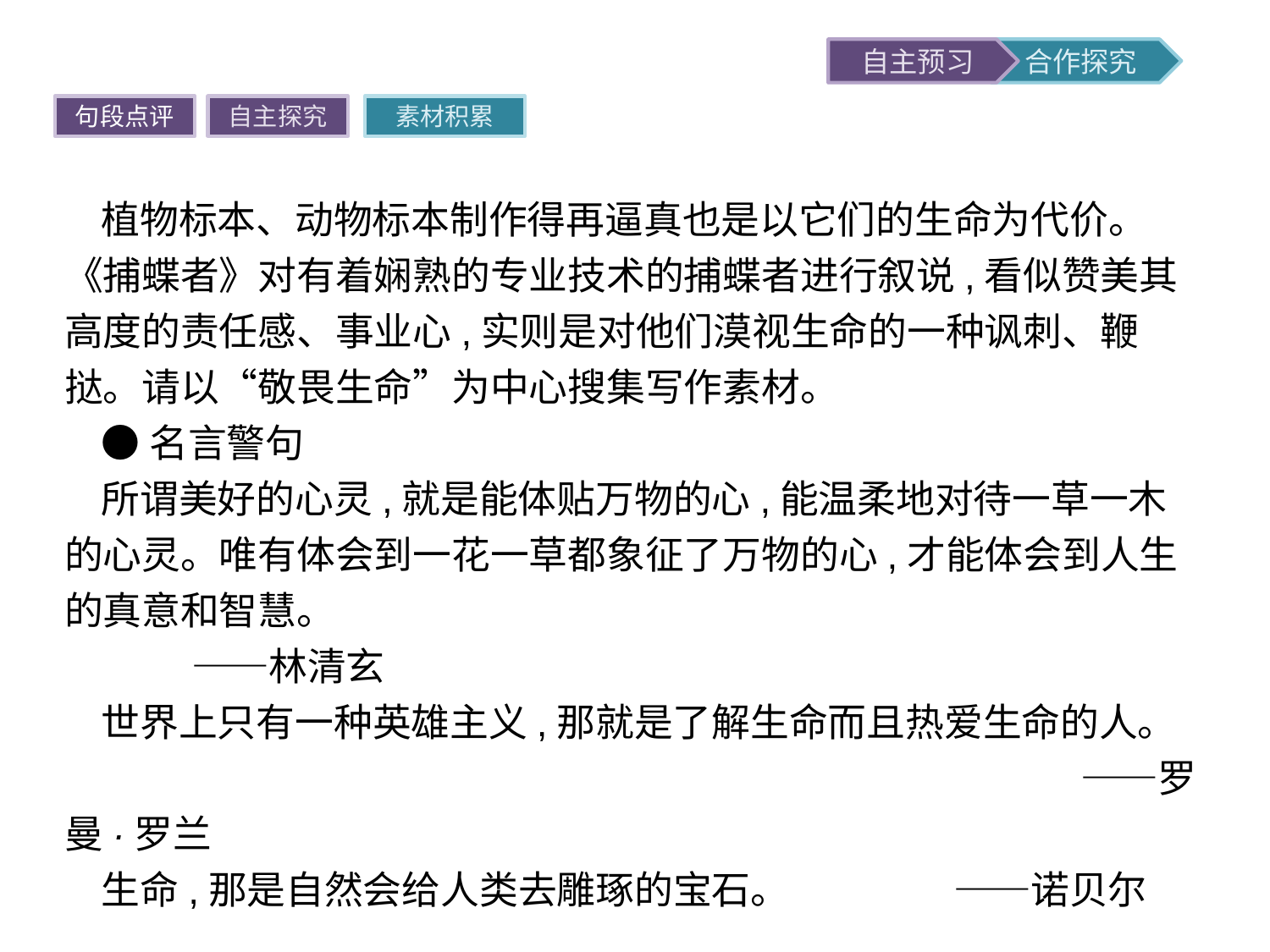

句段点评
自主探究
素材积累
植物标本、动物标本制作得再逼真也是以它们的生命为代价。《捕蝶者》对有着娴熟的专业技术的捕蝶者进行叙说,看似赞美其高度的责任感、事业心,实则是对他们漠视生命的一种讽刺、鞭挞。请以“敬畏生命”为中心搜集写作素材。
●名言警句
所谓美好的心灵,就是能体贴万物的心,能温柔地对待一草一木的心灵。唯有体会到一花一草都象征了万物的心,才能体会到人生的真意和智慧。							——林清玄
世界上只有一种英雄主义,那就是了解生命而且热爱生命的人。								——罗曼·罗兰
生命,那是自然会给人类去雕琢的宝石。		——诺贝尔